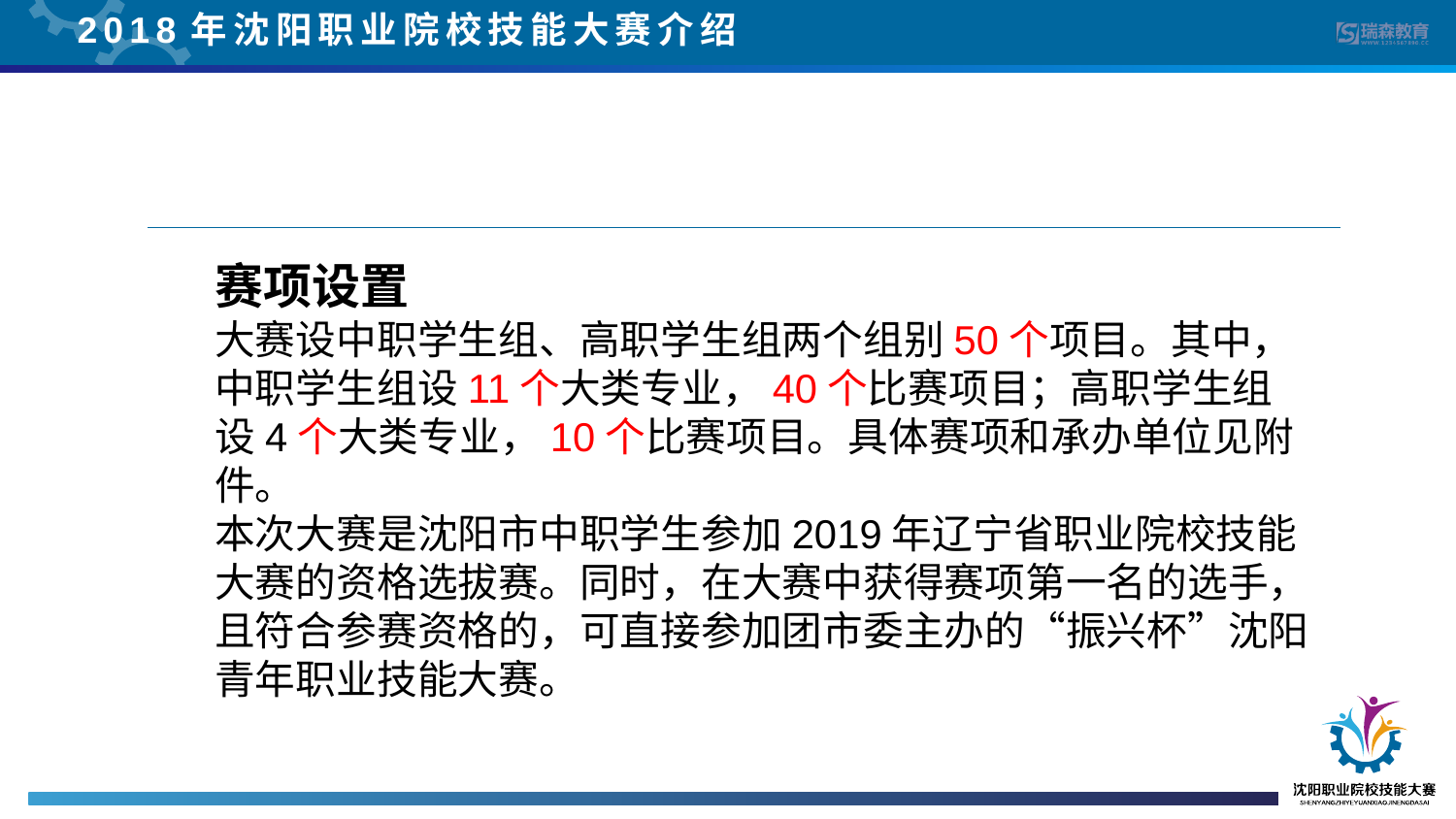

2018年沈阳职业院校技能大赛介绍
赛项设置
大赛设中职学生组、高职学生组两个组别50个项目。其中，中职学生组设11个大类专业，40个比赛项目；高职学生组设4个大类专业，10个比赛项目。具体赛项和承办单位见附件。
本次大赛是沈阳市中职学生参加2019年辽宁省职业院校技能大赛的资格选拔赛。同时，在大赛中获得赛项第一名的选手，且符合参赛资格的，可直接参加团市委主办的“振兴杯”沈阳青年职业技能大赛。
9